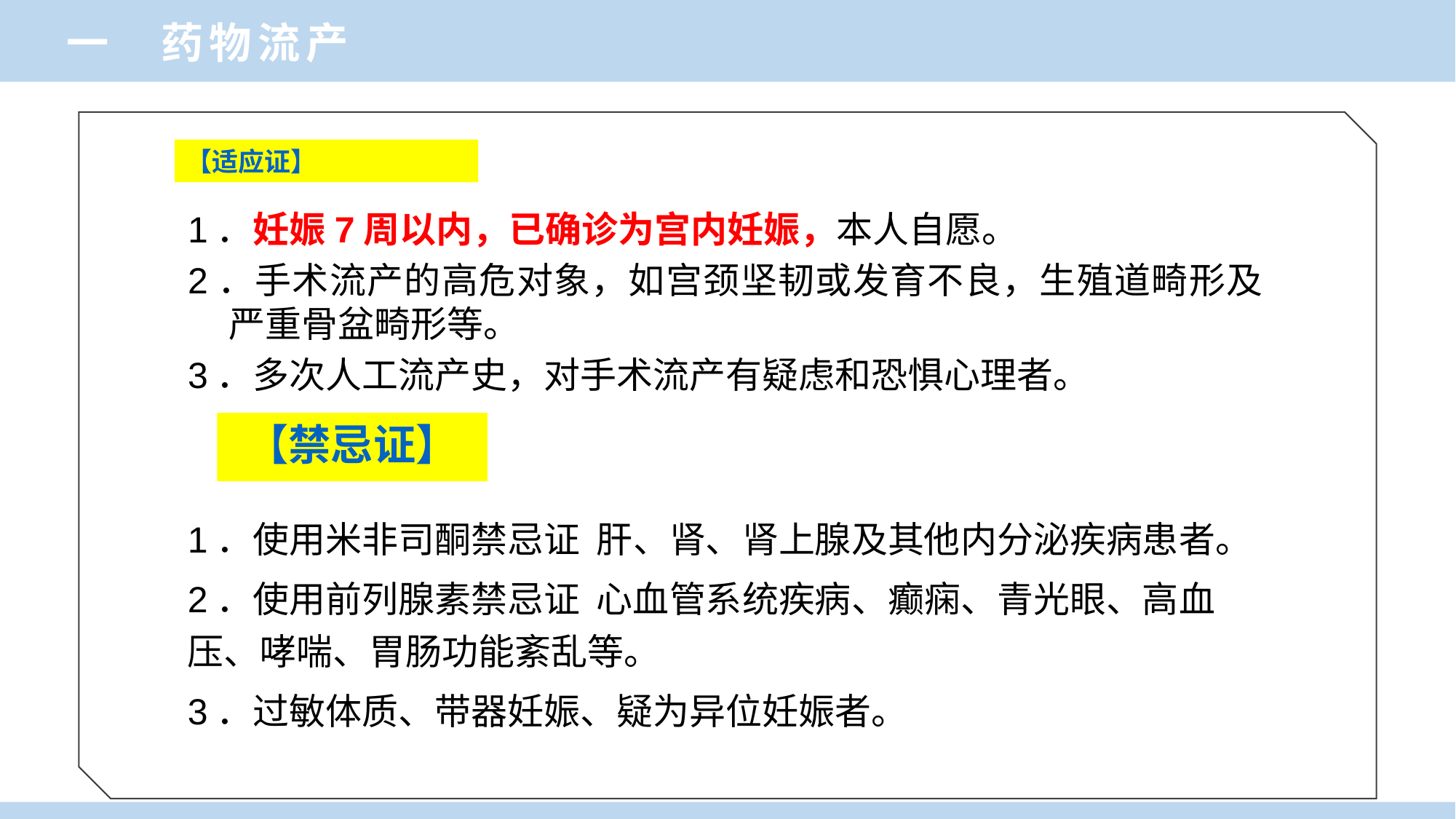

一   药物流产

# 【适应证】
1．妊娠7周以内，已确诊为宫内妊娠，本人自愿。
2．手术流产的高危对象，如宫颈坚韧或发育不良，生殖道畸形及严重骨盆畸形等。
3．多次人工流产史，对手术流产有疑虑和恐惧心理者。
【禁忌证】
1．使用米非司酮禁忌证  肝、肾、肾上腺及其他内分泌疾病患者。
2．使用前列腺素禁忌证  心血管系统疾病、癫痫、青光眼、高血压、哮喘、胃肠功能紊乱等。
3．过敏体质、带器妊娠、疑为异位妊娠者。